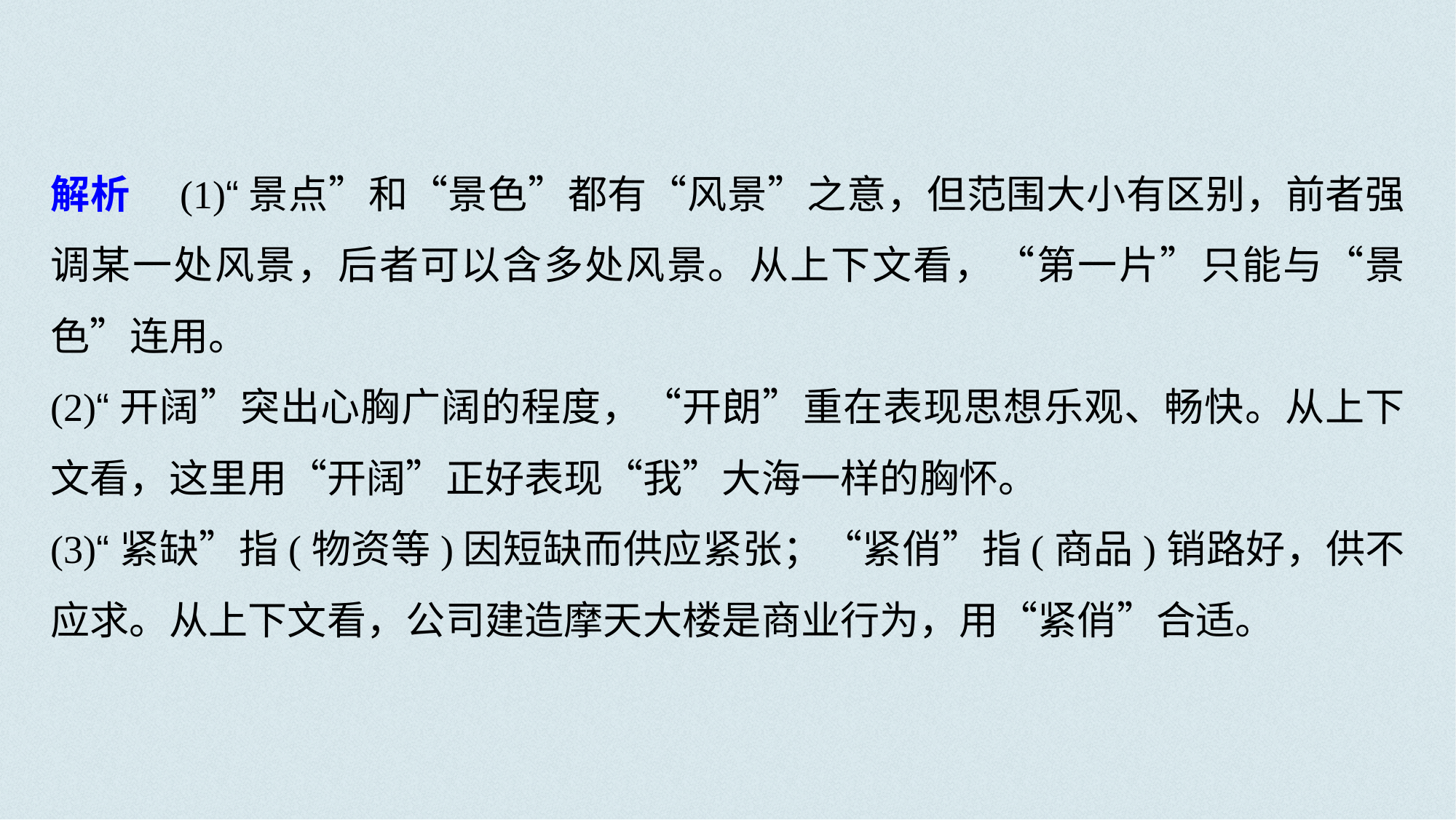

解析　(1)“景点”和“景色”都有“风景”之意，但范围大小有区别，前者强调某一处风景，后者可以含多处风景。从上下文看，“第一片”只能与“景色”连用。
(2)“开阔”突出心胸广阔的程度，“开朗”重在表现思想乐观、畅快。从上下文看，这里用“开阔”正好表现“我”大海一样的胸怀。
(3)“紧缺”指(物资等)因短缺而供应紧张；“紧俏”指(商品)销路好，供不应求。从上下文看，公司建造摩天大楼是商业行为，用“紧俏”合适。